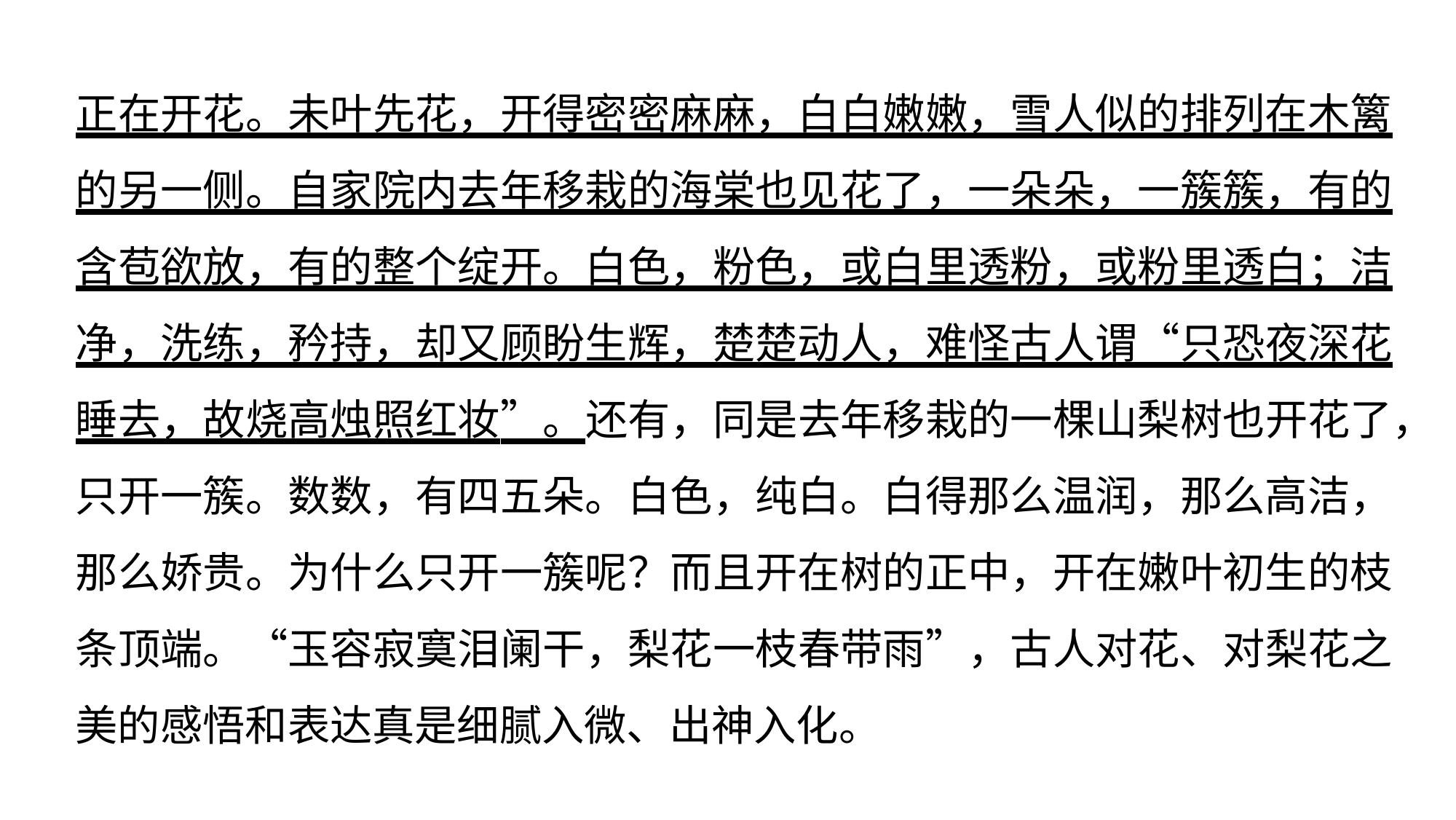

正在开花。未叶先花，开得密密麻麻，白白嫩嫩，雪人似的排列在木篱的另一侧。自家院内去年移栽的海棠也见花了，一朵朵，一簇簇，有的含苞欲放，有的整个绽开。白色，粉色，或白里透粉，或粉里透白；洁净，洗练，矜持，却又顾盼生辉，楚楚动人，难怪古人谓“只恐夜深花睡去，故烧高烛照红妆”。还有，同是去年移栽的一棵山梨树也开花了，只开一簇。数数，有四五朵。白色，纯白。白得那么温润，那么高洁，那么娇贵。为什么只开一簇呢？而且开在树的正中，开在嫩叶初生的枝条顶端。“玉容寂寞泪阑干，梨花一枝春带雨”，古人对花、对梨花之美的感悟和表达真是细腻入微、出神入化。